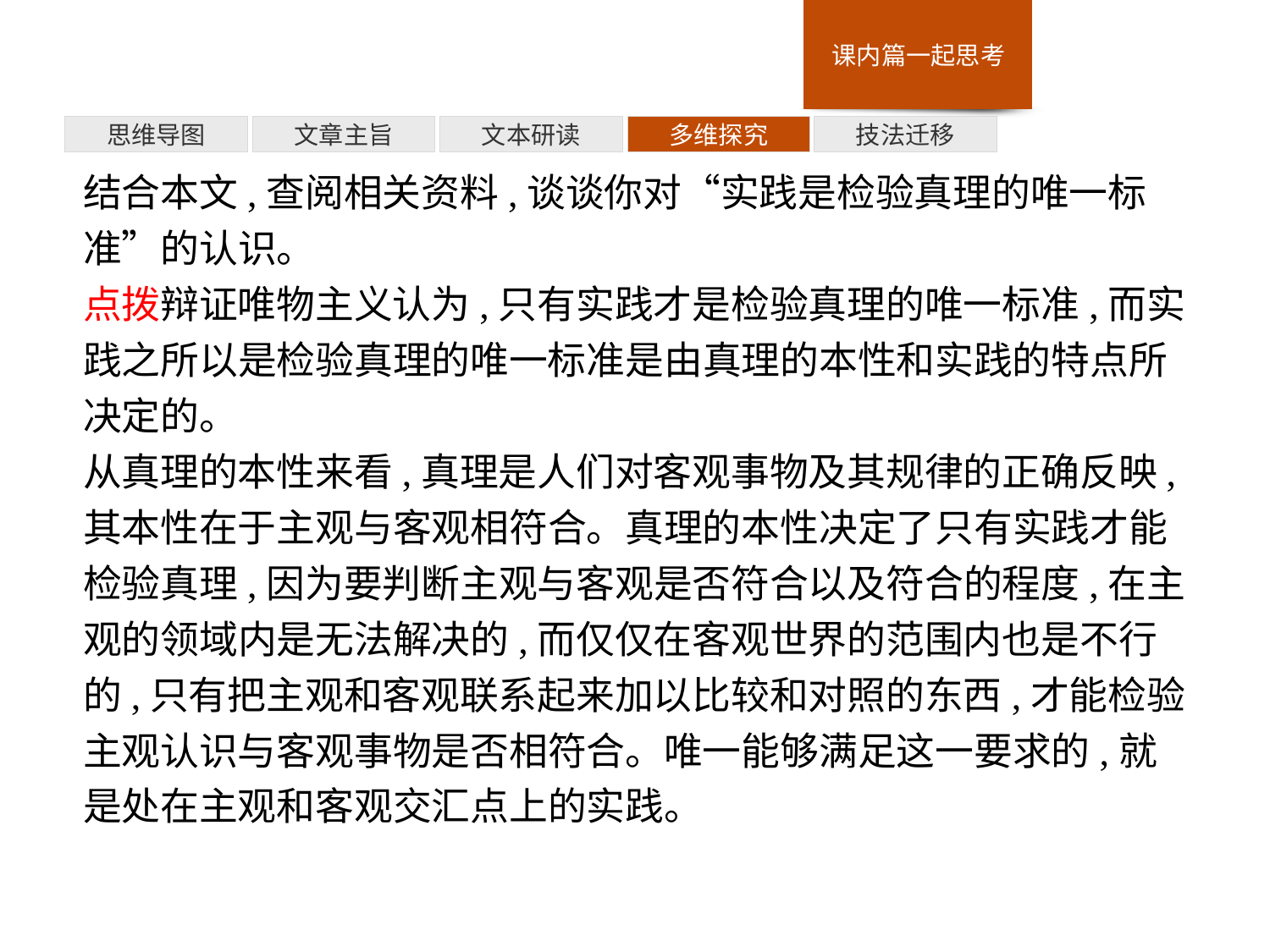

多维探究
思维导图
文章主旨
文本研读
技法迁移
结合本文,查阅相关资料,谈谈你对“实践是检验真理的唯一标准”的认识。
点拨辩证唯物主义认为,只有实践才是检验真理的唯一标准,而实践之所以是检验真理的唯一标准是由真理的本性和实践的特点所决定的。
从真理的本性来看,真理是人们对客观事物及其规律的正确反映,其本性在于主观与客观相符合。真理的本性决定了只有实践才能检验真理,因为要判断主观与客观是否符合以及符合的程度,在主观的领域内是无法解决的,而仅仅在客观世界的范围内也是不行的,只有把主观和客观联系起来加以比较和对照的东西,才能检验主观认识与客观事物是否相符合。唯一能够满足这一要求的,就是处在主观和客观交汇点上的实践。